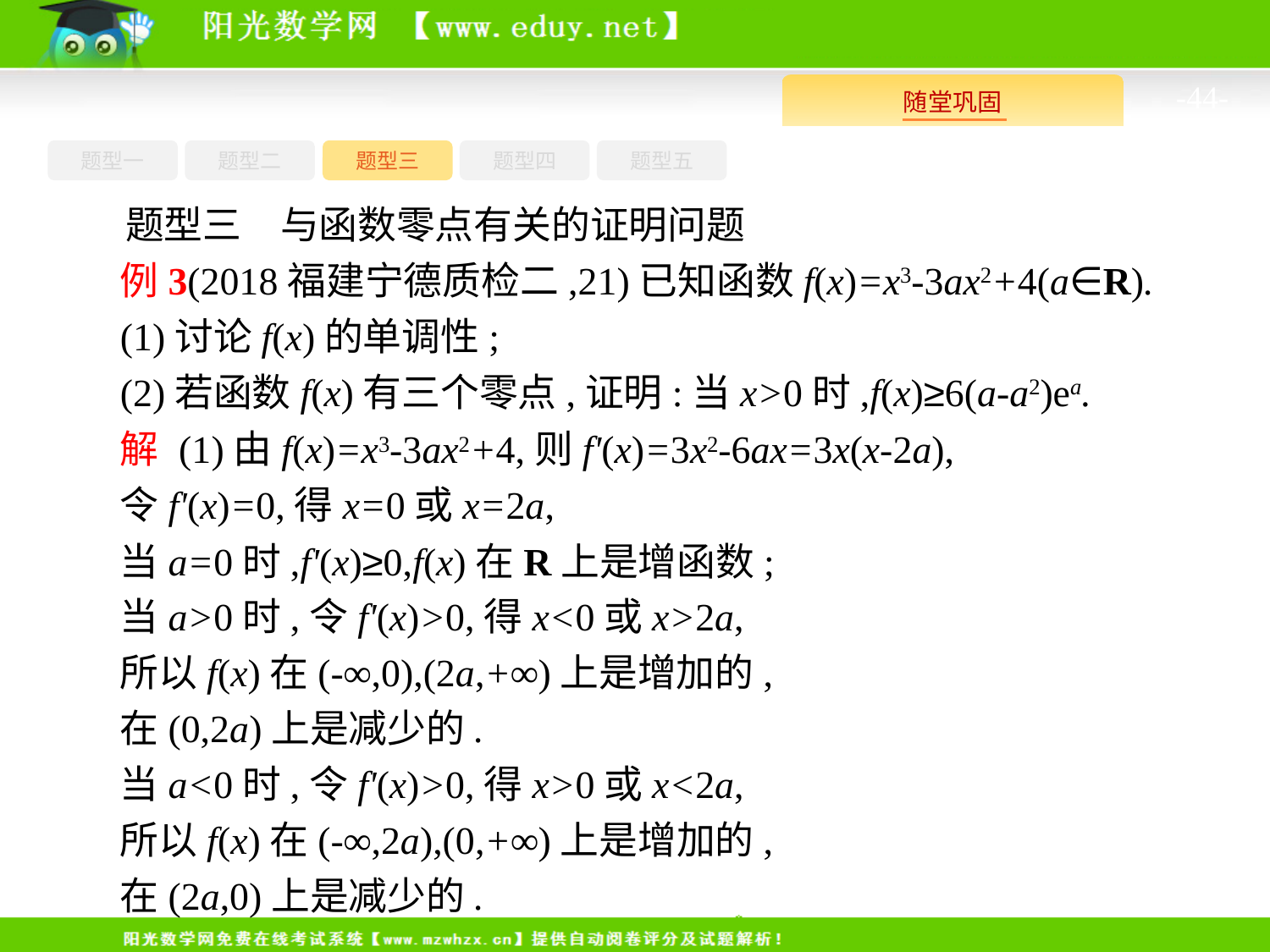

-44-
题型一
题型三
题型四
题型五
题型二
题型三　与函数零点有关的证明问题
例3(2018福建宁德质检二,21)已知函数f(x)=x3-3ax2+4(a∈R).
(1)讨论f(x)的单调性;
(2)若函数f(x)有三个零点,证明:当x>0时,f(x)≥6(a-a2)ea.
解 (1)由f(x)=x3-3ax2+4,则f'(x)=3x2-6ax=3x(x-2a),
令f'(x)=0,得x=0或x=2a,
当a=0时,f'(x)≥0,f(x)在R上是增函数;
当a>0时,令f'(x)>0,得x<0或x>2a,
所以f(x)在(-∞,0),(2a,+∞)上是增加的,
在(0,2a)上是减少的.
当a<0时,令f'(x)>0,得x>0或x<2a,
所以f(x)在(-∞,2a),(0,+∞)上是增加的,
在(2a,0)上是减少的.